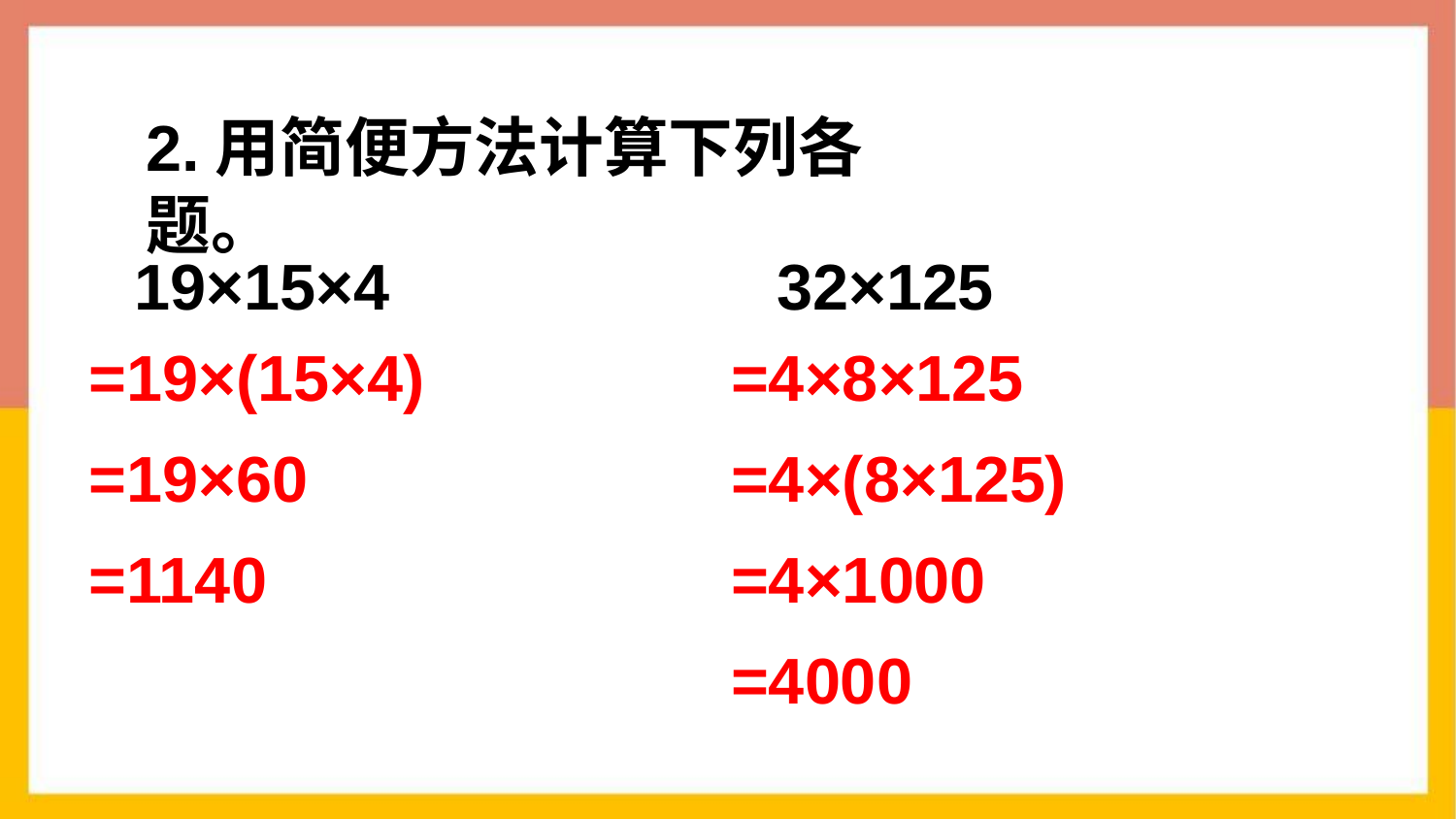

2.用简便方法计算下列各题。
19×15×4
32×125
=19×(15×4)
=19×60
=1140
=4×8×125
=4×(8×125)
=4×1000
=4000